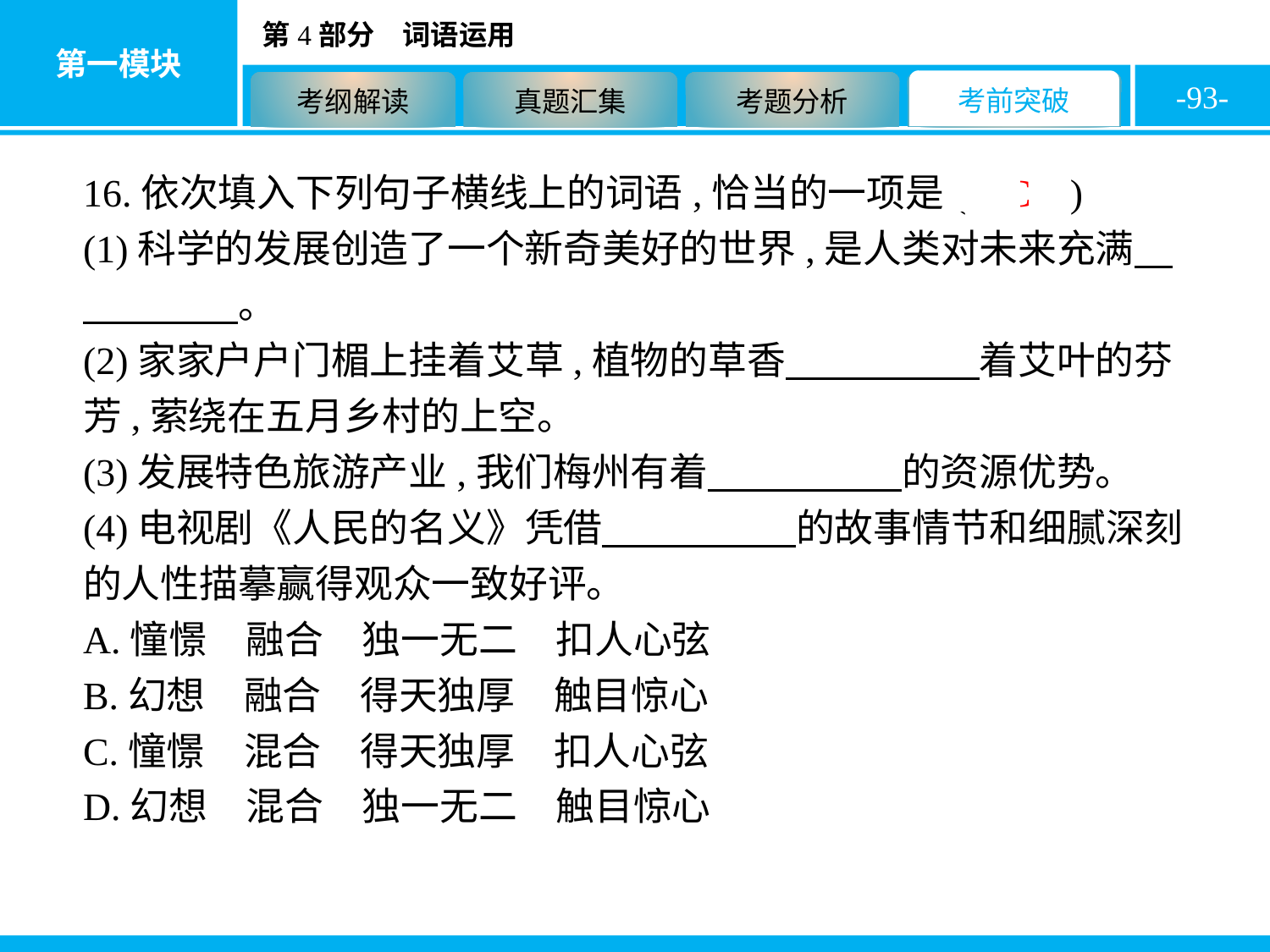

-93-
16.依次填入下列句子横线上的词语,恰当的一项是(    C    )
(1)科学的发展创造了一个新奇美好的世界,是人类对未来充满　　　　　。
(2)家家户户门楣上挂着艾草,植物的草香　　　　　着艾叶的芬芳,萦绕在五月乡村的上空。
(3)发展特色旅游产业,我们梅州有着　　　　　的资源优势。
(4)电视剧《人民的名义》凭借　　　　　的故事情节和细腻深刻的人性描摹赢得观众一致好评。
A.憧憬　融合　独一无二　扣人心弦
B.幻想　融合　得天独厚　触目惊心
C.憧憬　混合　得天独厚　扣人心弦
D.幻想　混合　独一无二　触目惊心